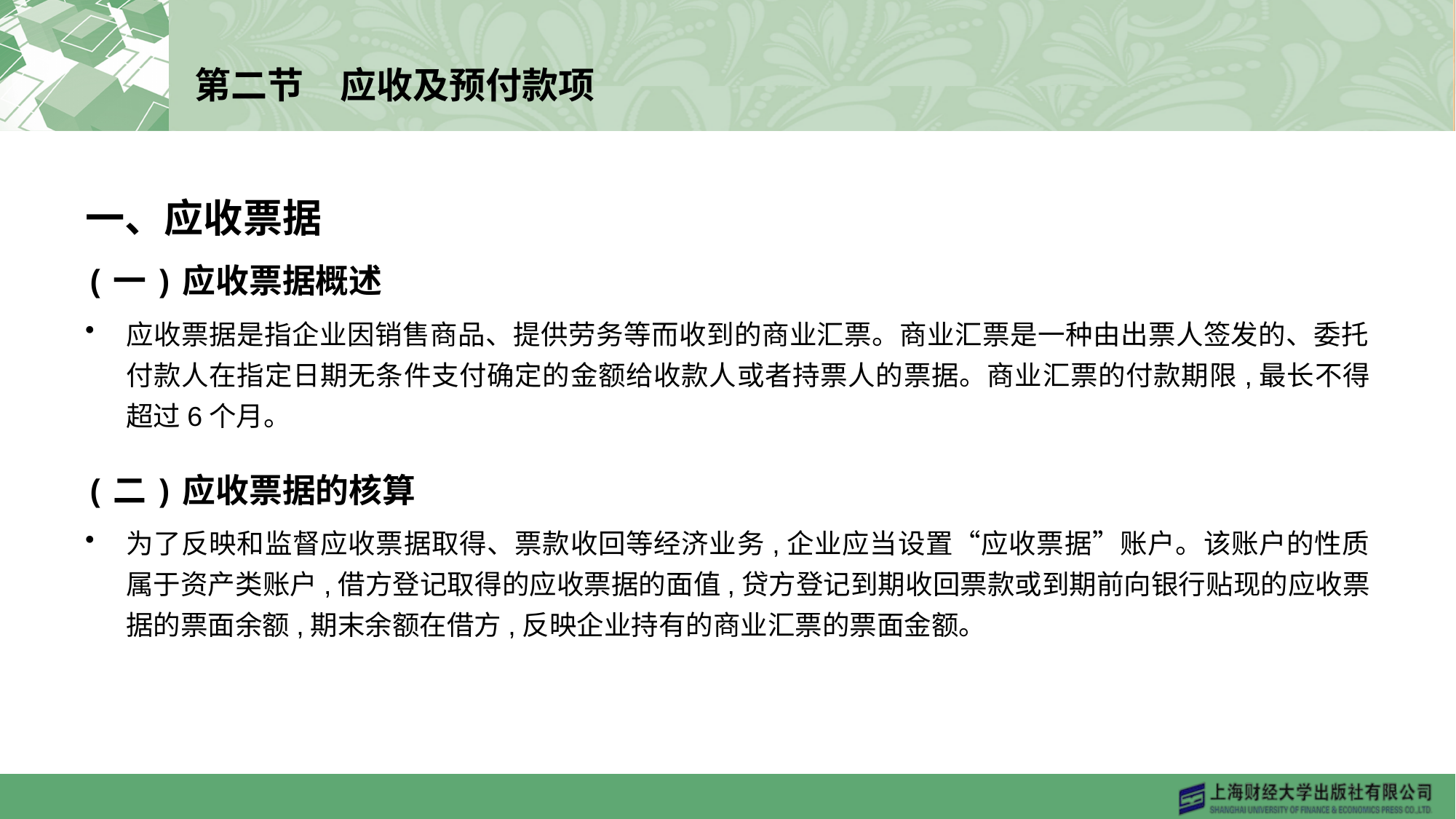

# 第二节　应收及预付款项
一、应收票据
(一)应收票据概述
应收票据是指企业因销售商品、提供劳务等而收到的商业汇票。商业汇票是一种由出票人签发的、委托付款人在指定日期无条件支付确定的金额给收款人或者持票人的票据。商业汇票的付款期限,最长不得超过6个月。
(二)应收票据的核算
为了反映和监督应收票据取得、票款收回等经济业务,企业应当设置“应收票据”账户。该账户的性质属于资产类账户,借方登记取得的应收票据的面值,贷方登记到期收回票款或到期前向银行贴现的应收票据的票面余额,期末余额在借方,反映企业持有的商业汇票的票面金额。